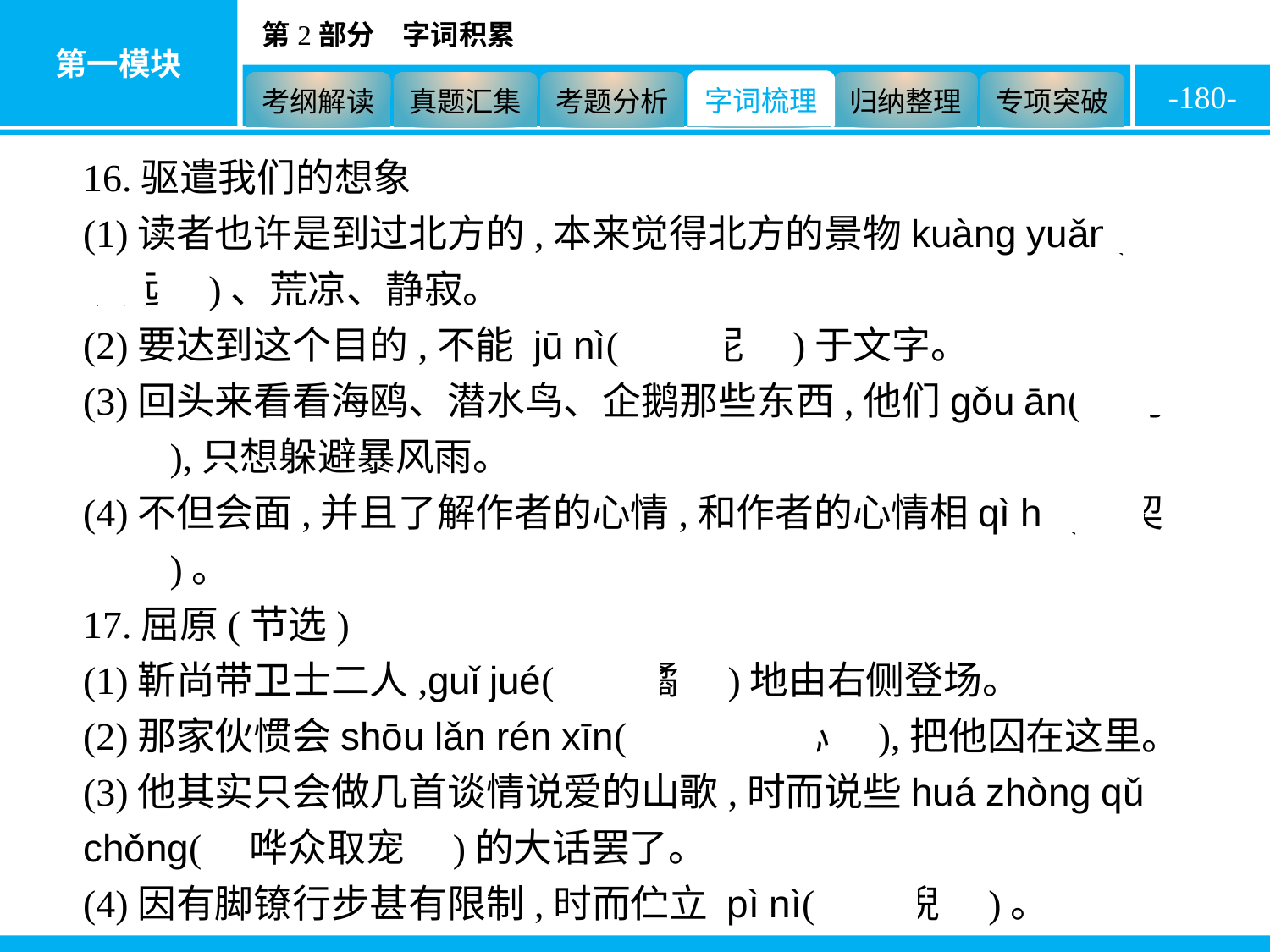

-180-
16.驱遣我们的想象
(1)读者也许是到过北方的,本来觉得北方的景物kuàng yuǎn(　旷远　)、荒凉、静寂。
(2)要达到这个目的,不能 jū nì(　拘泥　)于文字。
(3)回头来看看海鸥、潜水鸟、企鹅那些东西,他们gǒu ān(　苟安　),只想躲避暴风雨。
(4)不但会面,并且了解作者的心情,和作者的心情相qì hé(　契合　)。
17.屈原(节选)
(1)靳尚带卫士二人,guǐ jué(　诡谲　)地由右侧登场。
(2)那家伙惯会shōu lǎn rén xīn(　收揽人心　),把他囚在这里。
(3)他其实只会做几首谈情说爱的山歌,时而说些huá zhòng qǔ chǒng(　哗众取宠　)的大话罢了。
(4)因有脚镣行步甚有限制,时而伫立 pì nì(　睥睨　)。